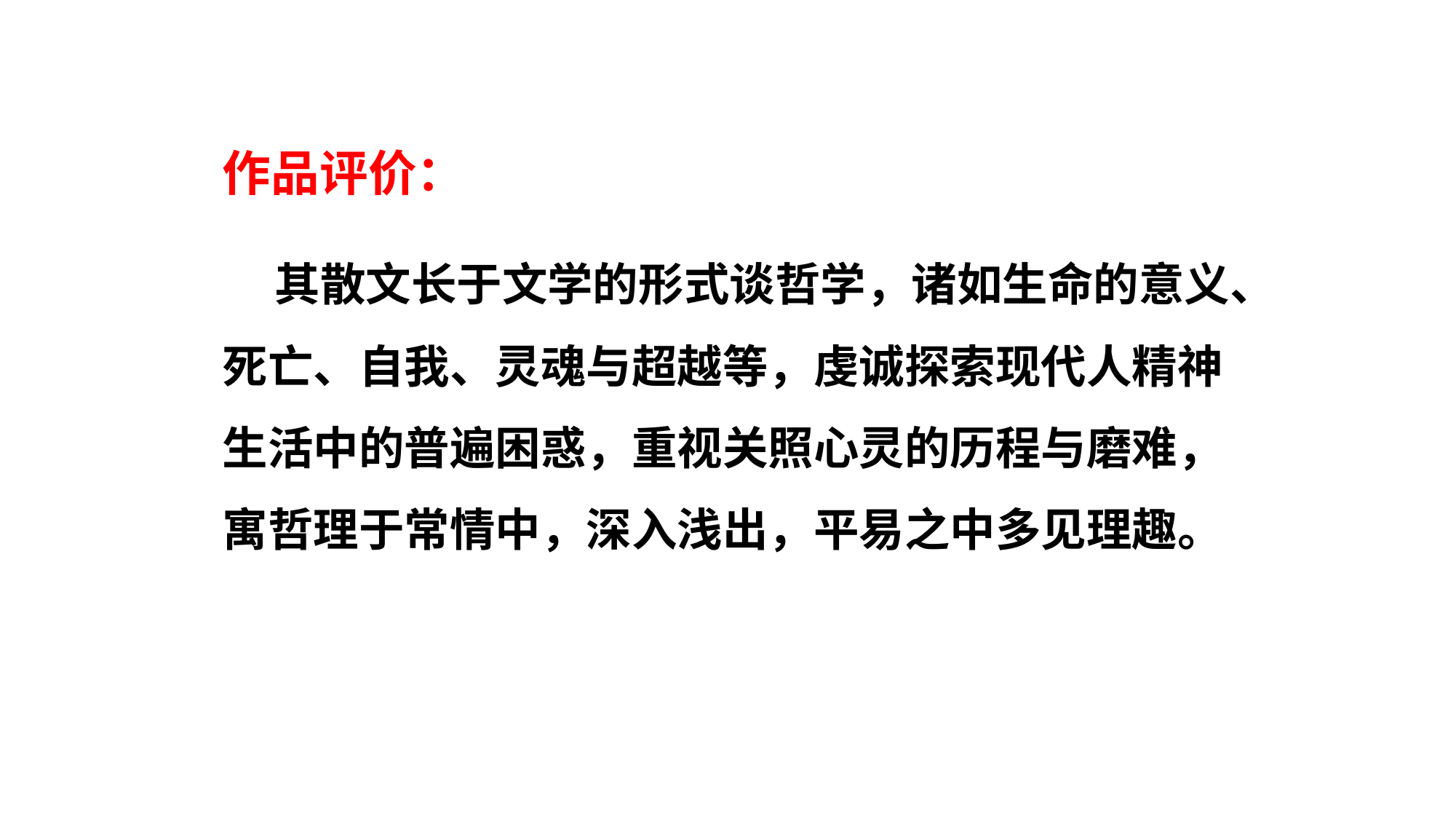

作品评价：
    其散文长于文学的形式谈哲学，诸如生命的意义、死亡、自我、灵魂与超越等，虔诚探索现代人精神生活中的普遍困惑，重视关照心灵的历程与磨难，寓哲理于常情中，深入浅出，平易之中多见理趣。